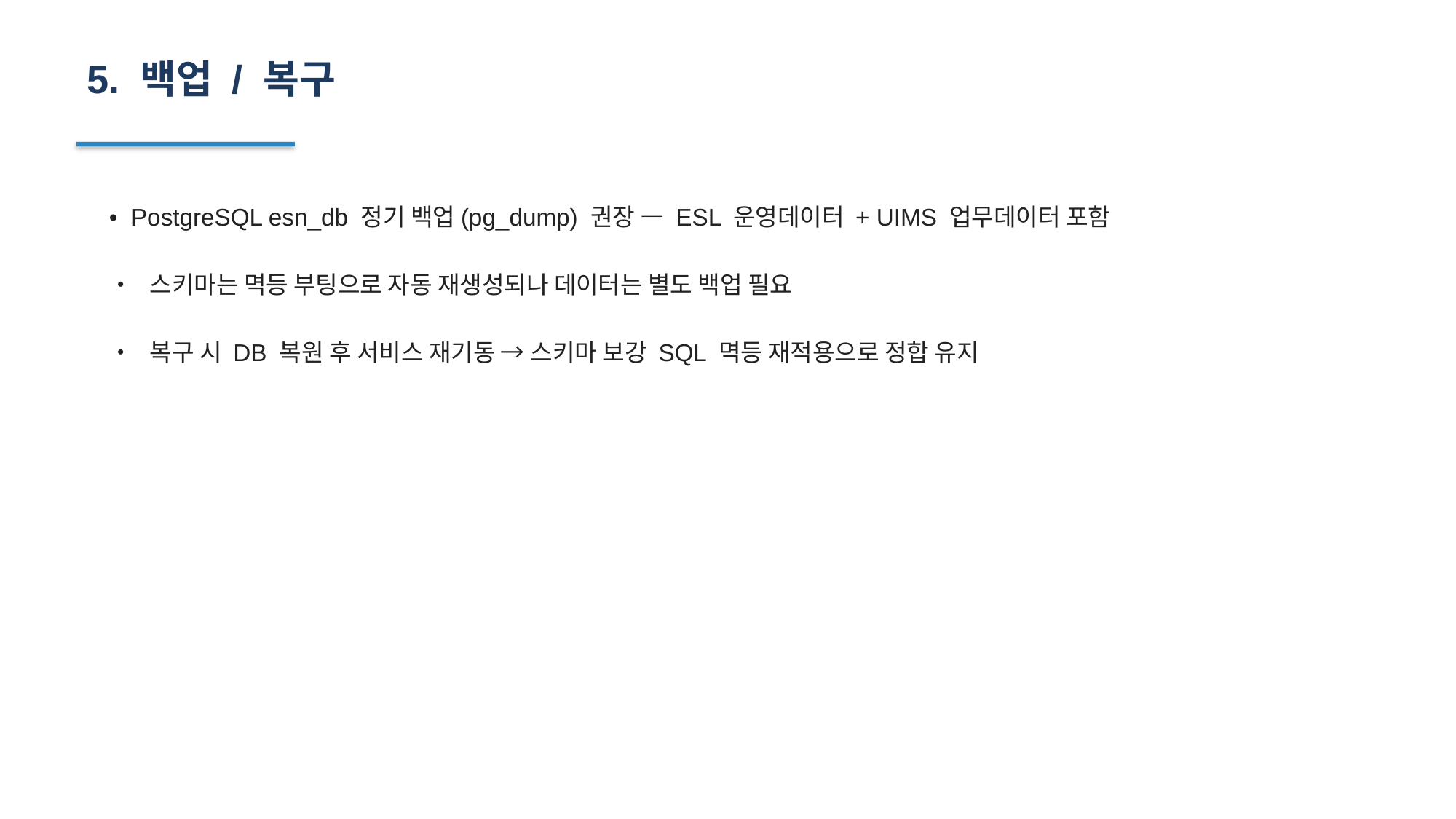

5. 백업 / 복구

•  PostgreSQL esn_db 정기 백업(pg_dump) 권장 — ESL 운영데이터 + UIMS 업무데이터 포함
•  스키마는 멱등 부팅으로 자동 재생성되나 데이터는 별도 백업 필요
•  복구 시 DB 복원 후 서비스 재기동 → 스키마 보강 SQL 멱등 재적용으로 정합 유지